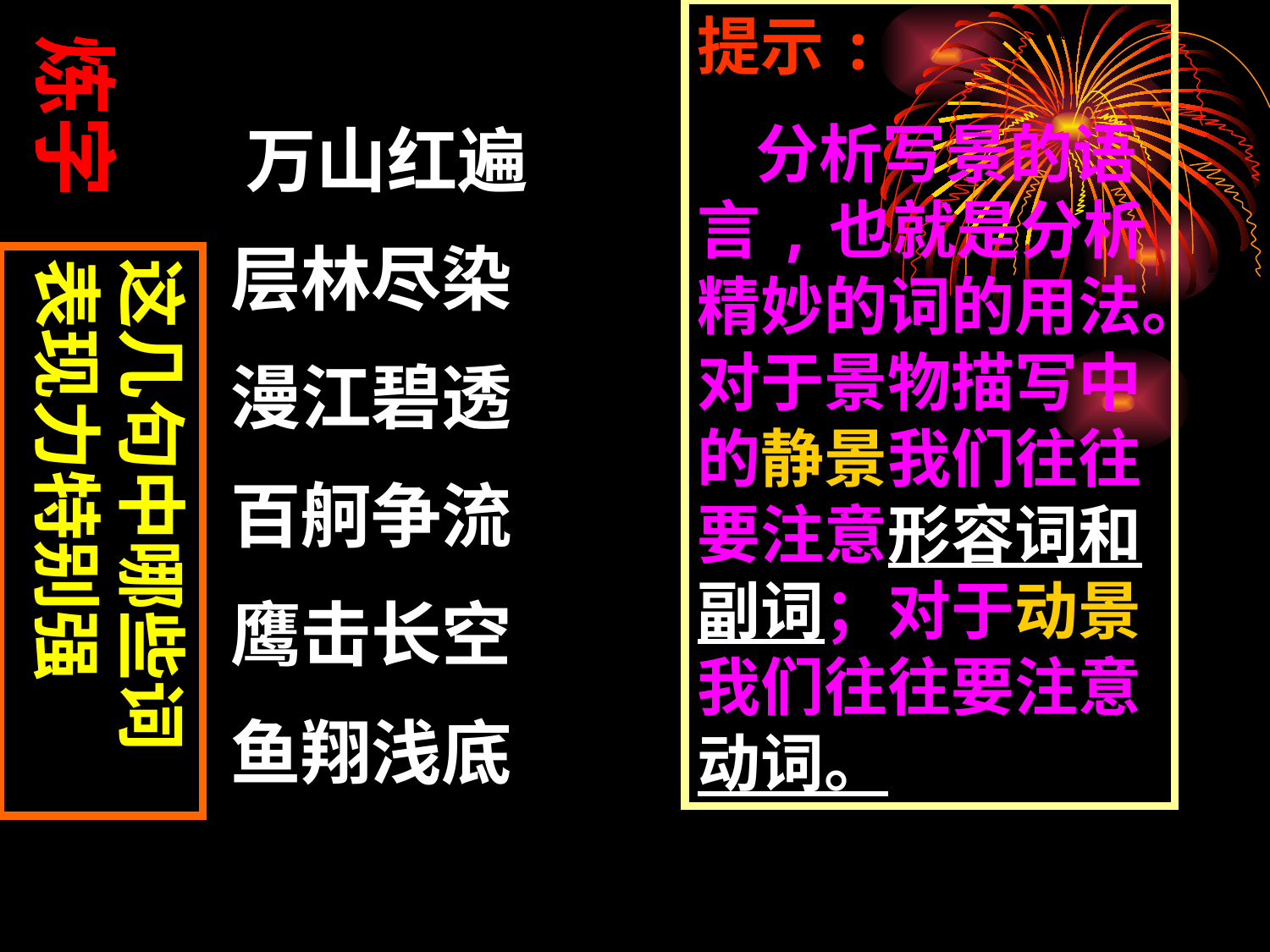

提示:
   分析写景的语言,也就是分析精妙的词的用法。对于景物描写中的静景我们往往要注意形容词和副词；对于动景我们往往要注意动词。
炼字
  万山红遍
 层林尽染
 漫江碧透
 百舸争流
 鹰击长空
 鱼翔浅底

这几句中哪些词表现力特别强